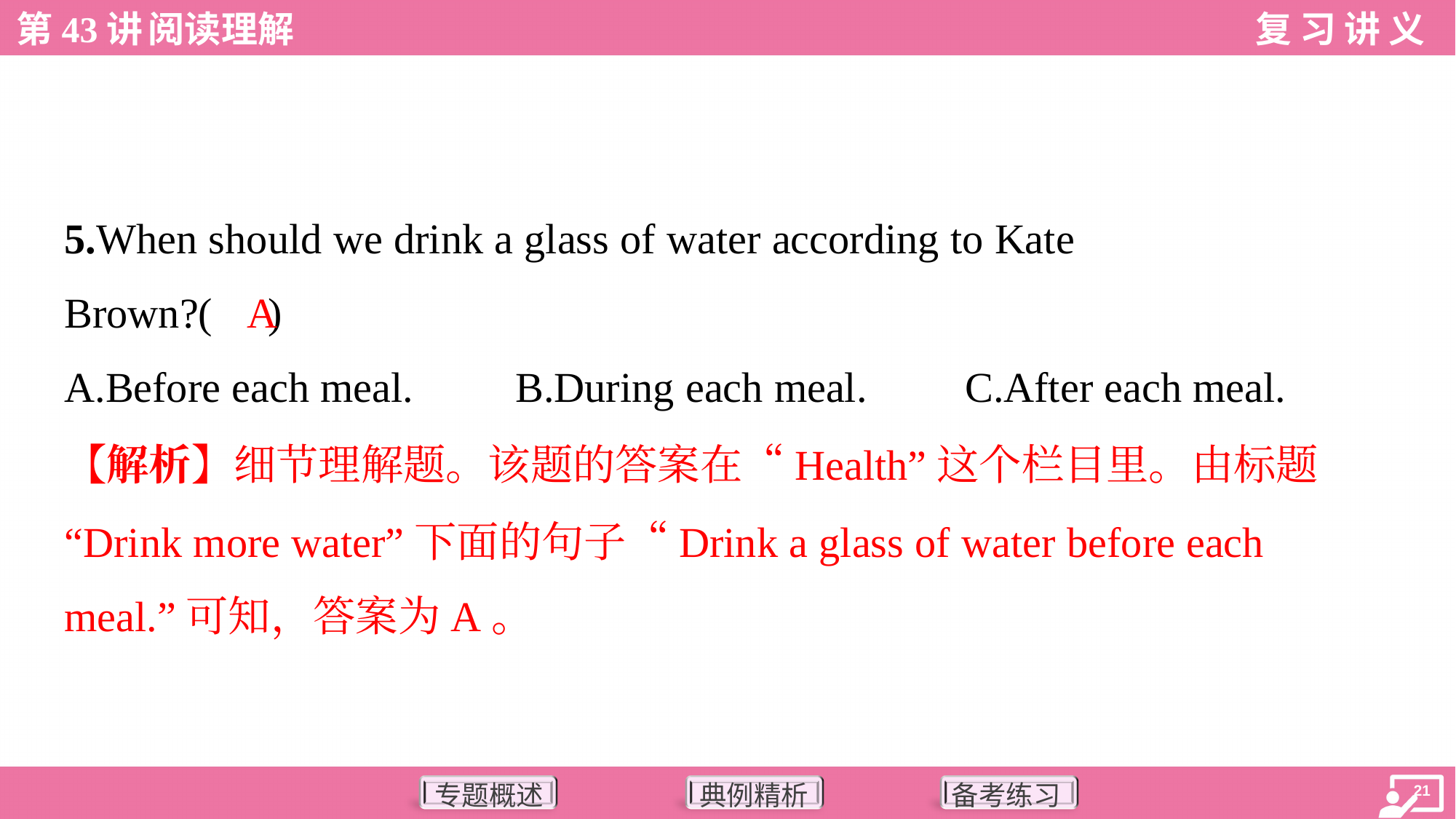

5.When should we drink a glass of water according to Kate
Brown?(     )
A
A.Before each meal.	B.During each meal.	C.After each meal.
【解析】细节理解题。该题的答案在“Health”这个栏目里。由标题
“Drink more water”下面的句子“Drink a glass of water before each
meal.”可知，答案为A。